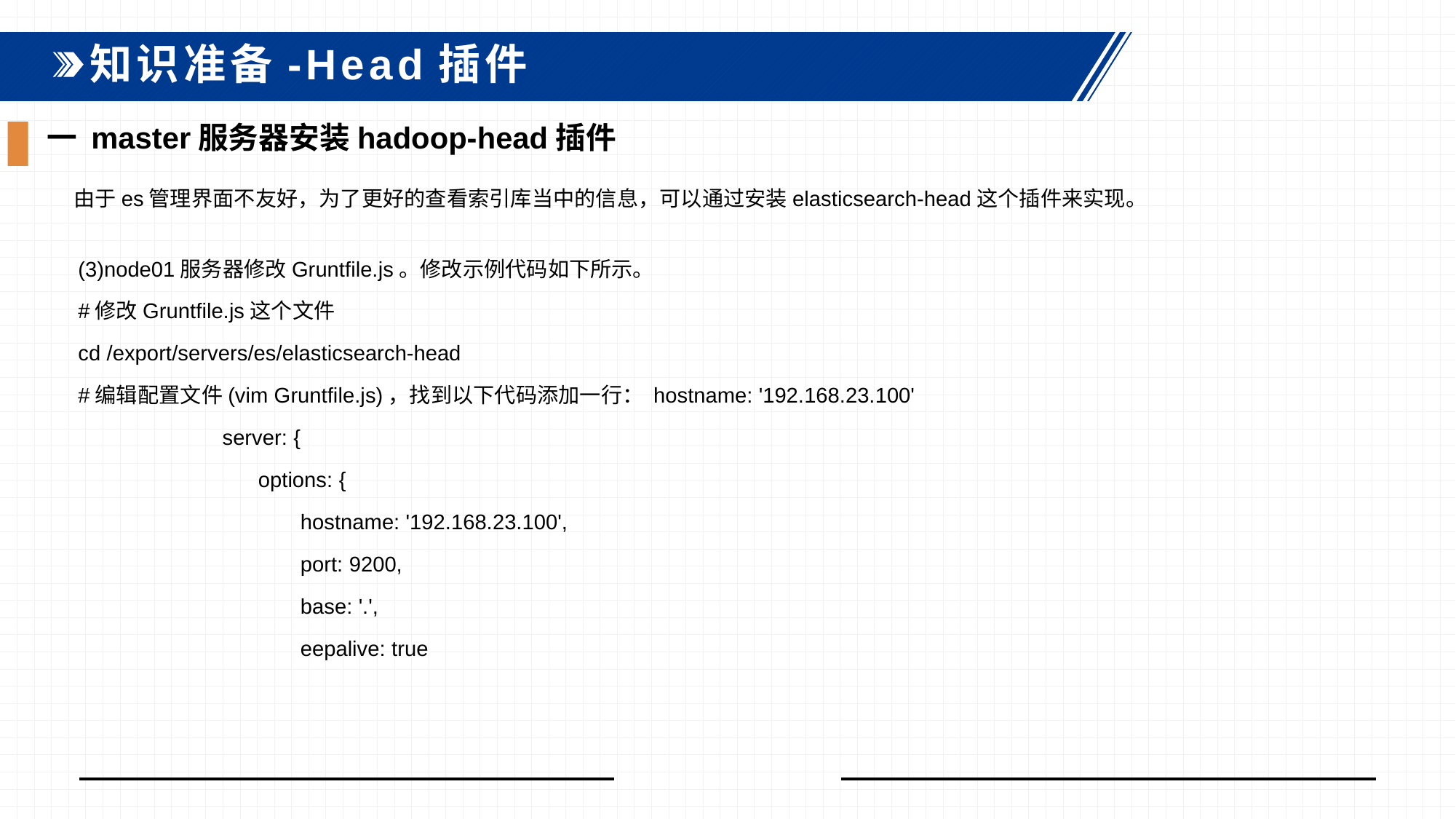

知识准备-Head插件
一 master服务器安装hadoop-head插件
由于es管理界面不友好，为了更好的查看索引库当中的信息，可以通过安装elasticsearch-head这个插件来实现。
(3)node01服务器修改Gruntfile.js。修改示例代码如下所示。
#修改Gruntfile.js这个文件
cd /export/servers/es/elasticsearch-head
#编辑配置文件(vim Gruntfile.js)，找到以下代码添加一行： hostname: '192.168.23.100'
                        server: {
                              options: {
                                     hostname: '192.168.23.100',
                                     port: 9200,
                                     base: '.',
                                     eepalive: true